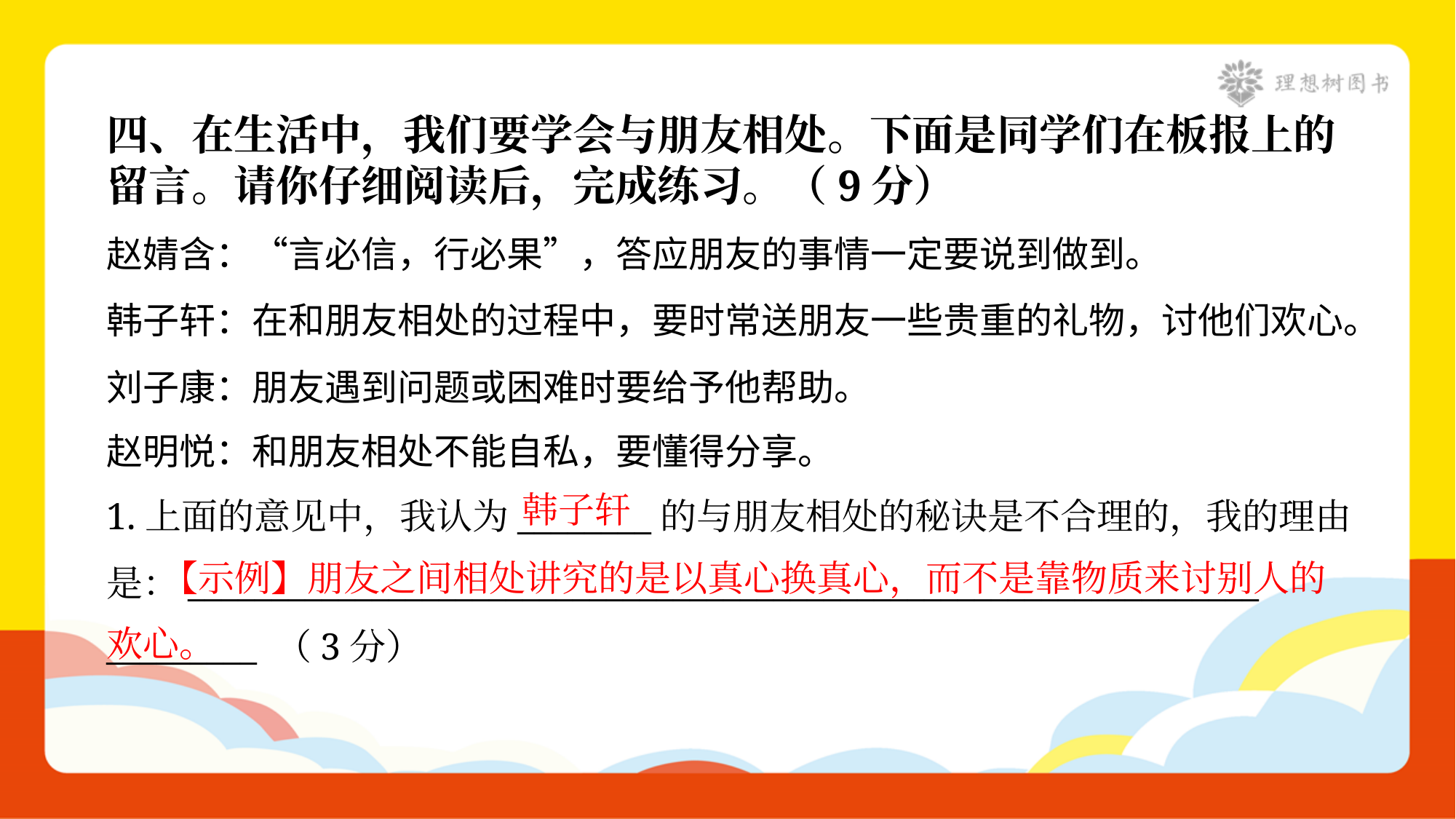

四、在生活中，我们要学会与朋友相处。下面是同学们在板报上的
留言。请你仔细阅读后，完成练习。（9分）
赵婧含：“言必信，行必果”，答应朋友的事情一定要说到做到。
韩子轩：在和朋友相处的过程中，要时常送朋友一些贵重的礼物，讨他们欢心。
刘子康：朋友遇到问题或困难时要给予他帮助。
赵明悦：和朋友相处不能自私，要懂得分享。
韩子轩
1.上面的意见中，我认为________的与朋友相处的秘诀是不合理的，我的理由
是：________________________________________________________________
_________ （3分）
     【示例】朋友之间相处讲究的是以真心换真心，而不是靠物质来讨别人的欢心。